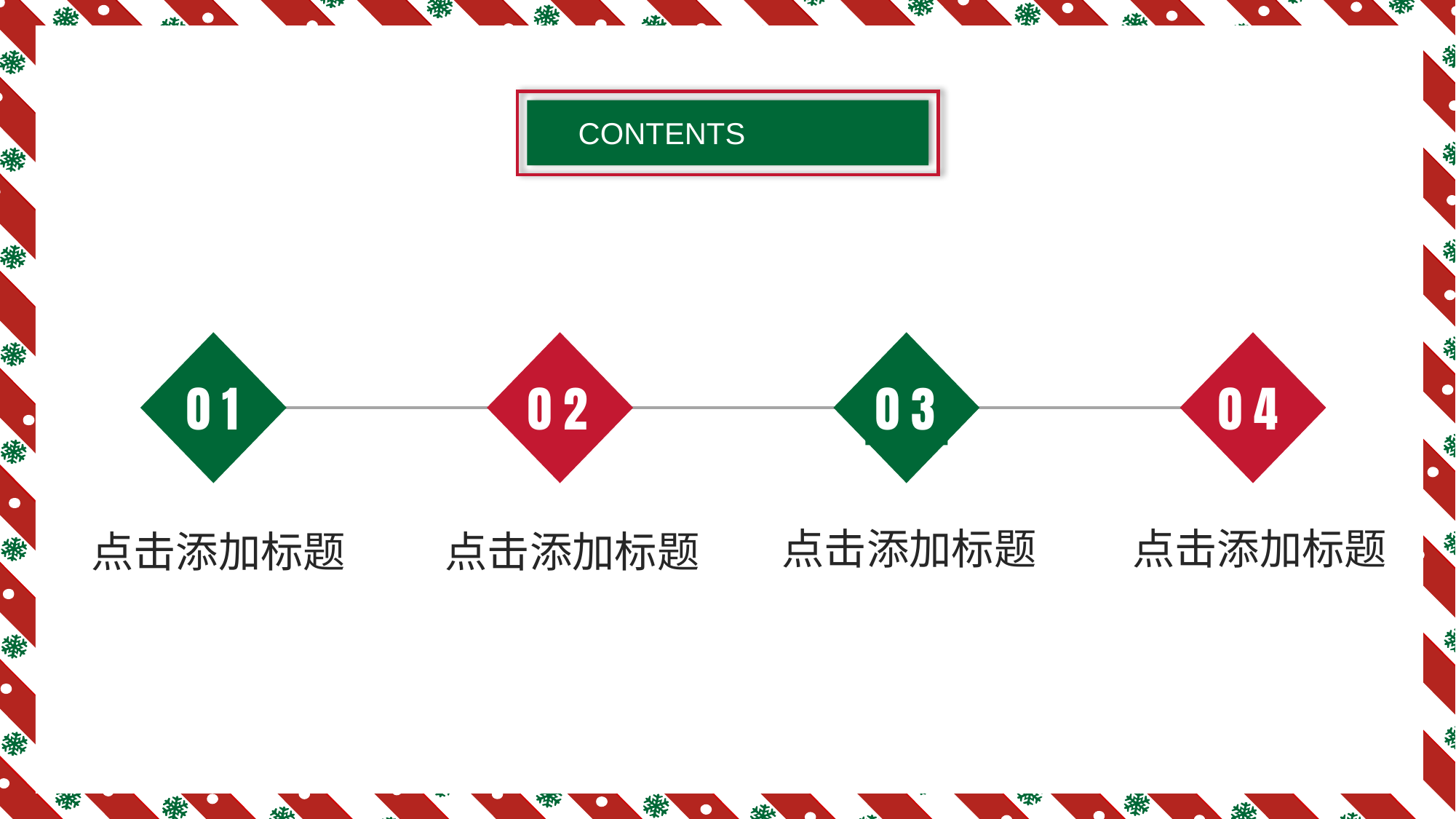

CONTENTS

0 1

0 2

0 3

0 4
点击添加标题
点击添加标题
点击添加标题
点击添加标题